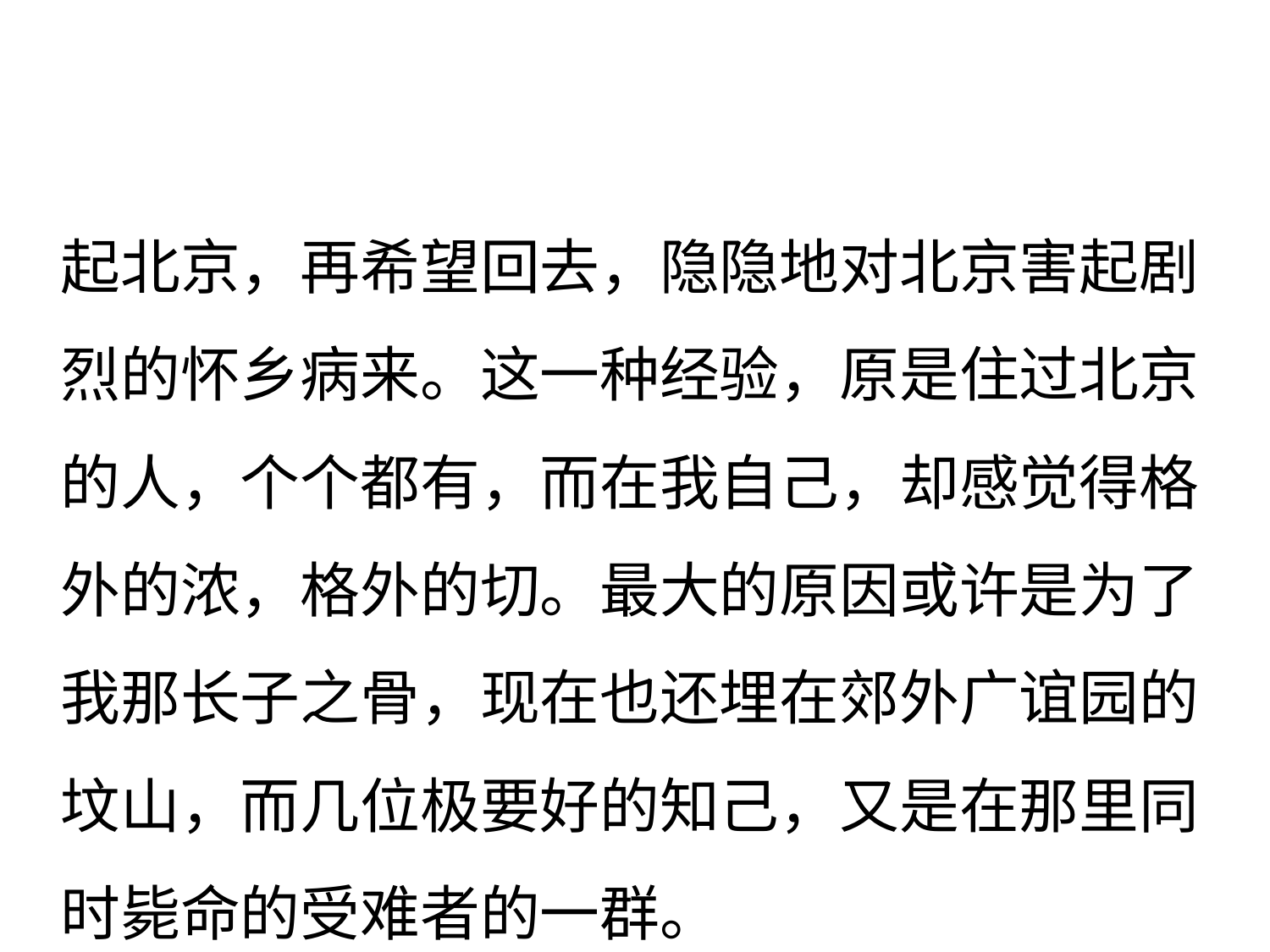

起北京，再希望回去，隐隐地对北京害起剧烈的怀乡病来。这一种经验，原是住过北京的人，个个都有，而在我自己，却感觉得格外的浓，格外的切。最大的原因或许是为了我那长子之骨，现在也还埋在郊外广谊园的坟山，而几位极要好的知己，又是在那里同时毙命的受难者的一群。